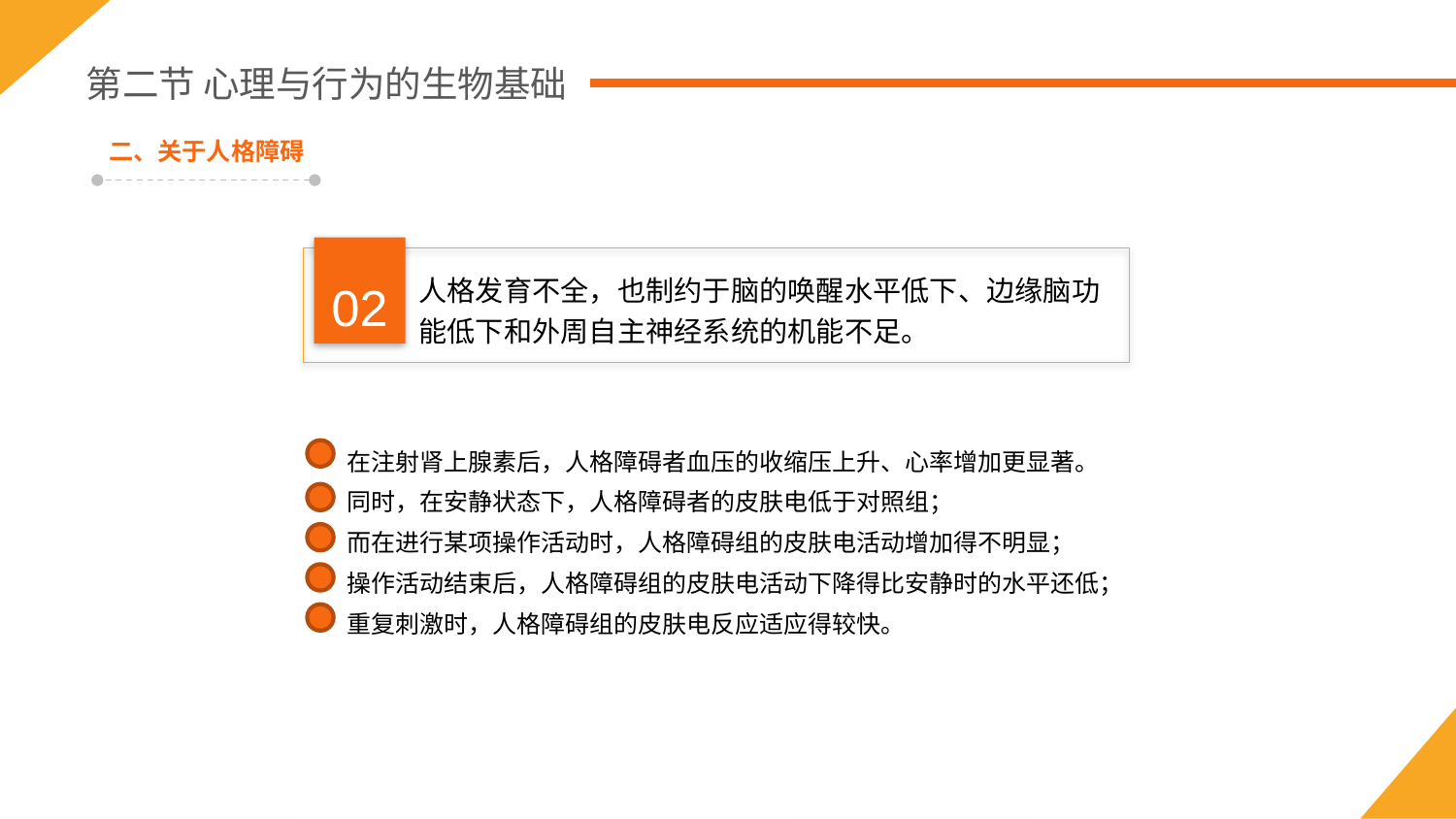

第二节 心理与行为的生物基础
二、关于人格障碍
02

人格发育不全，也制约于脑的唤醒水平低下、边缘脑功能低下和外周自主神经系统的机能不足。
在注射肾上腺素后，人格障碍者血压的收缩压上升、心率增加更显著。
同时，在安静状态下，人格障碍者的皮肤电低于对照组；
而在进行某项操作活动时，人格障碍组的皮肤电活动增加得不明显；
操作活动结束后，人格障碍组的皮肤电活动下降得比安静时的水平还低；
重复刺激时，人格障碍组的皮肤电反应适应得较快。